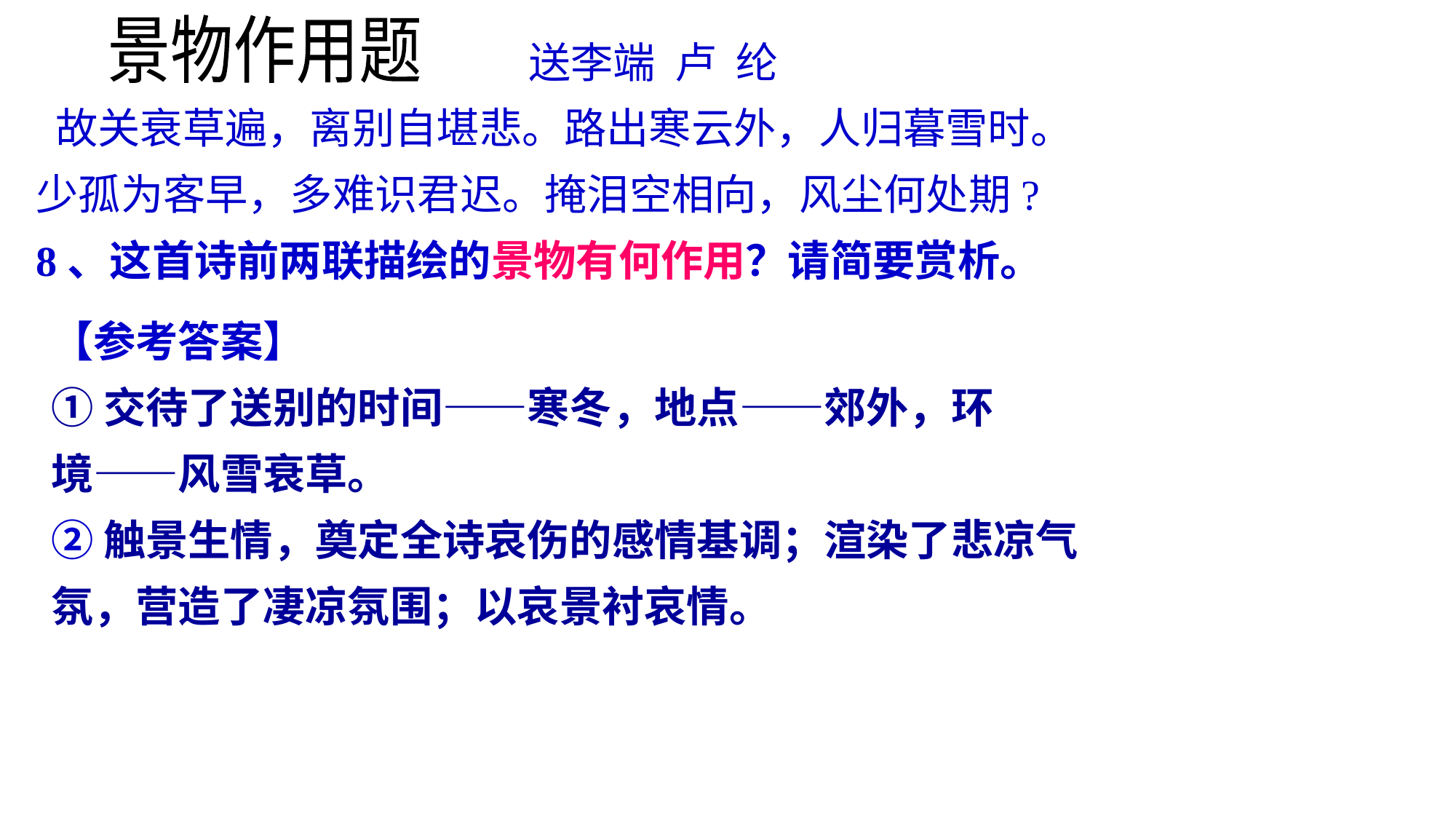

景物作用题
                                                   送李端  卢  纶
 故关衰草遍，离别自堪悲。路出寒云外，人归暮雪时。
少孤为客早，多难识君迟。掩泪空相向，风尘何处期?
8、这首诗前两联描绘的景物有何作用？请简要赏析。

【参考答案】
①交待了送别的时间——寒冬，地点——郊外，环
境——风雪衰草。
②触景生情，奠定全诗哀伤的感情基调；渲染了悲凉气
氛，营造了凄凉氛围；以哀景衬哀情。